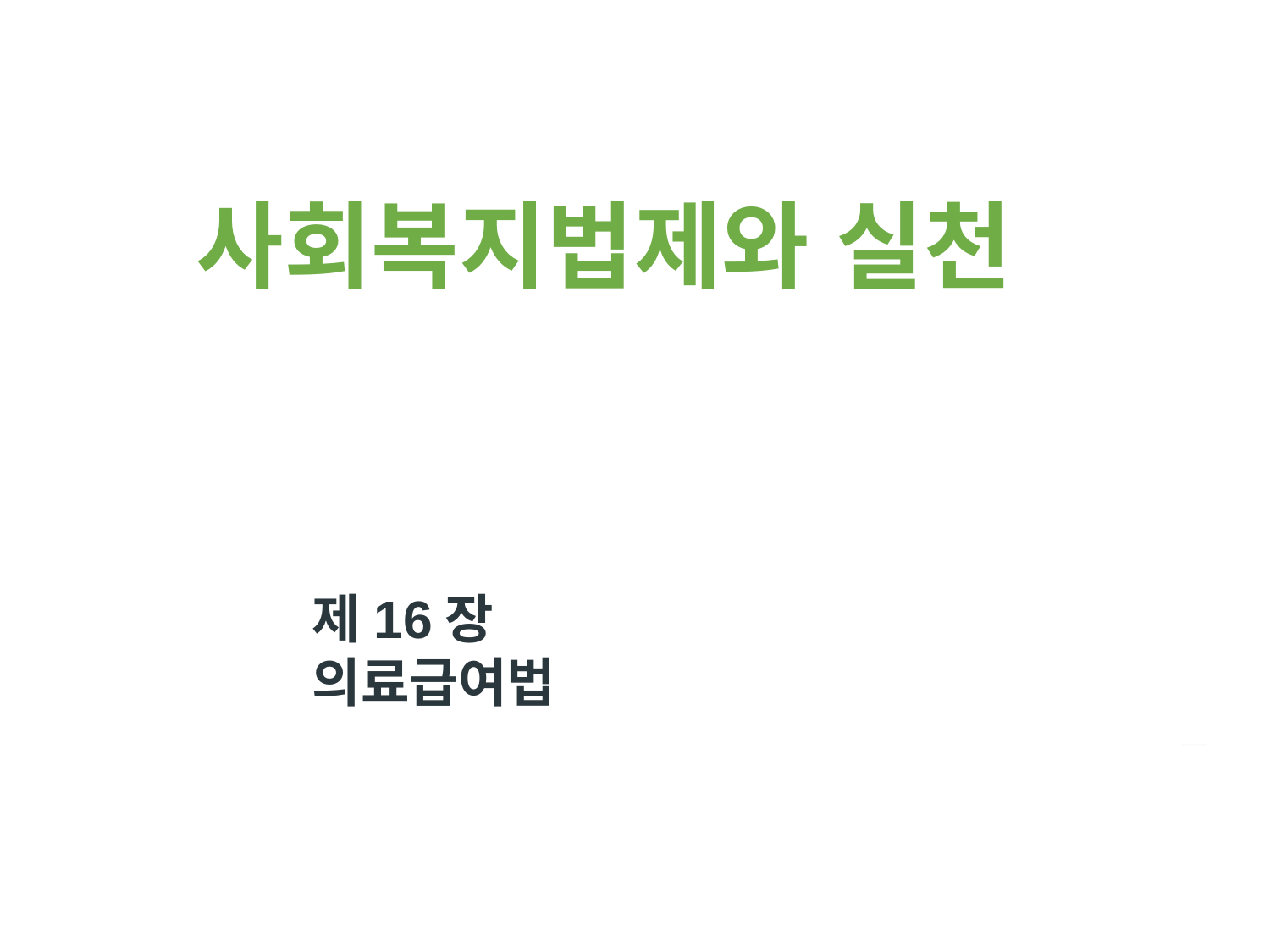

사회복지법제와 실천
제16장
의료급여법
사회복지법제와 실천(사회복지법제론)